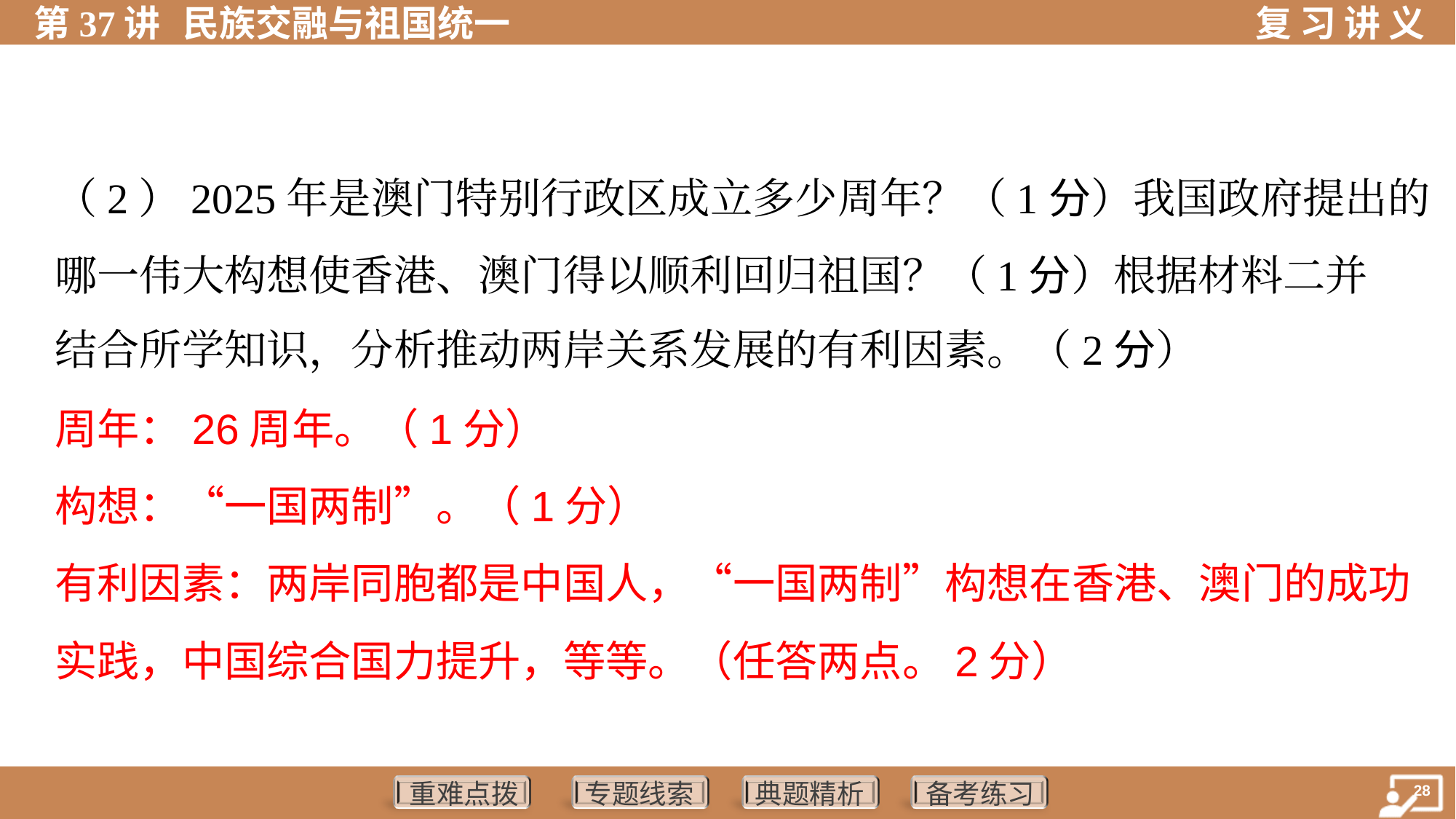

（2）2025年是澳门特别行政区成立多少周年？（1分）我国政府提出的
哪一伟大构想使香港、澳门得以顺利回归祖国？（1分）根据材料二并
结合所学知识，分析推动两岸关系发展的有利因素。（2分）
周年：26周年。（1分）
构想：“一国两制”。（1分）
有利因素：两岸同胞都是中国人，“一国两制”构想在香港、澳门的成功
实践，中国综合国力提升，等等。（任答两点。2分）